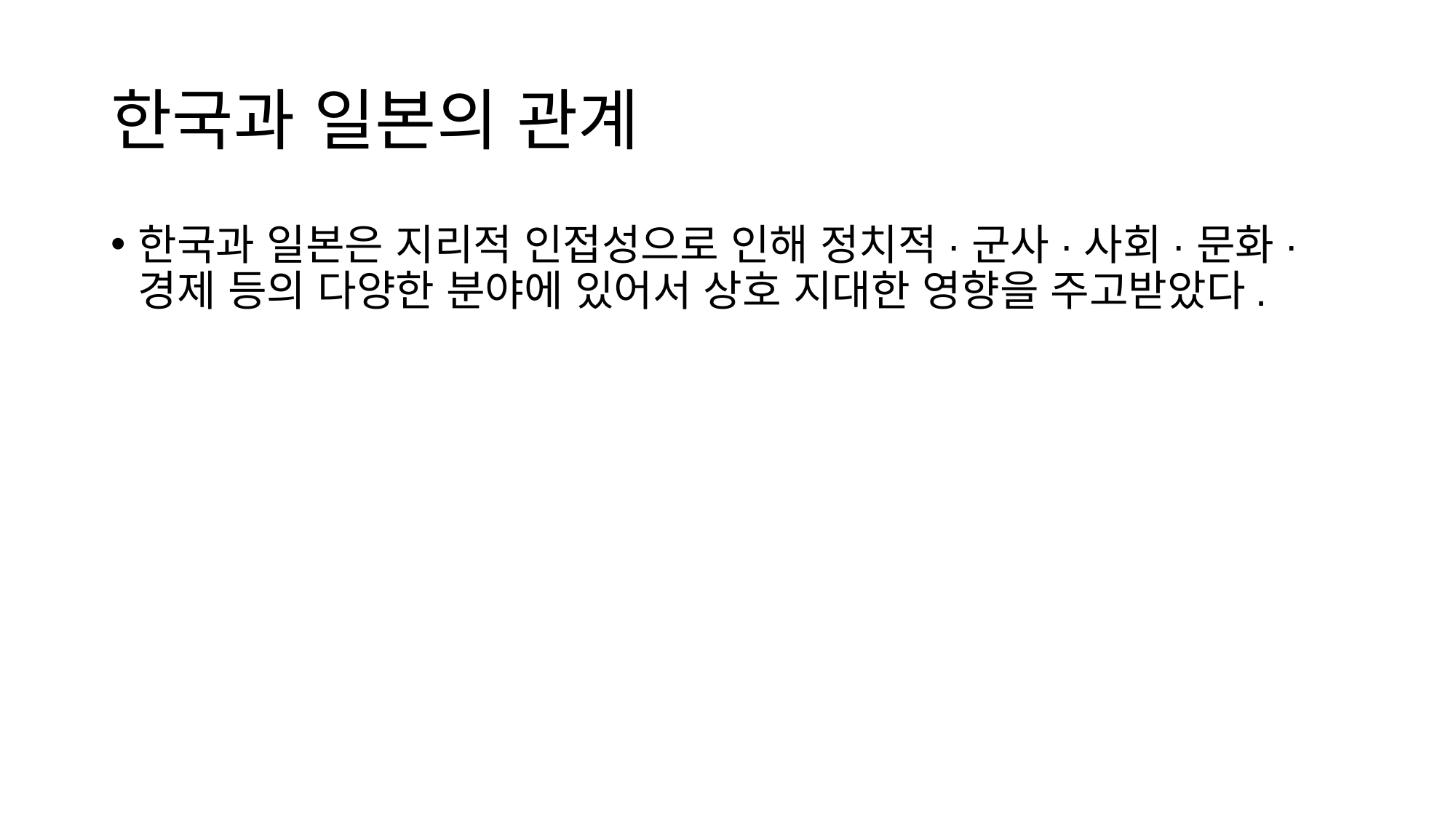

# 한국과 일본의 관계
한국과 일본은 지리적 인접성으로 인해 정치적·군사·사회·문화·경제 등의 다양한 분야에 있어서 상호 지대한 영향을 주고받았다.